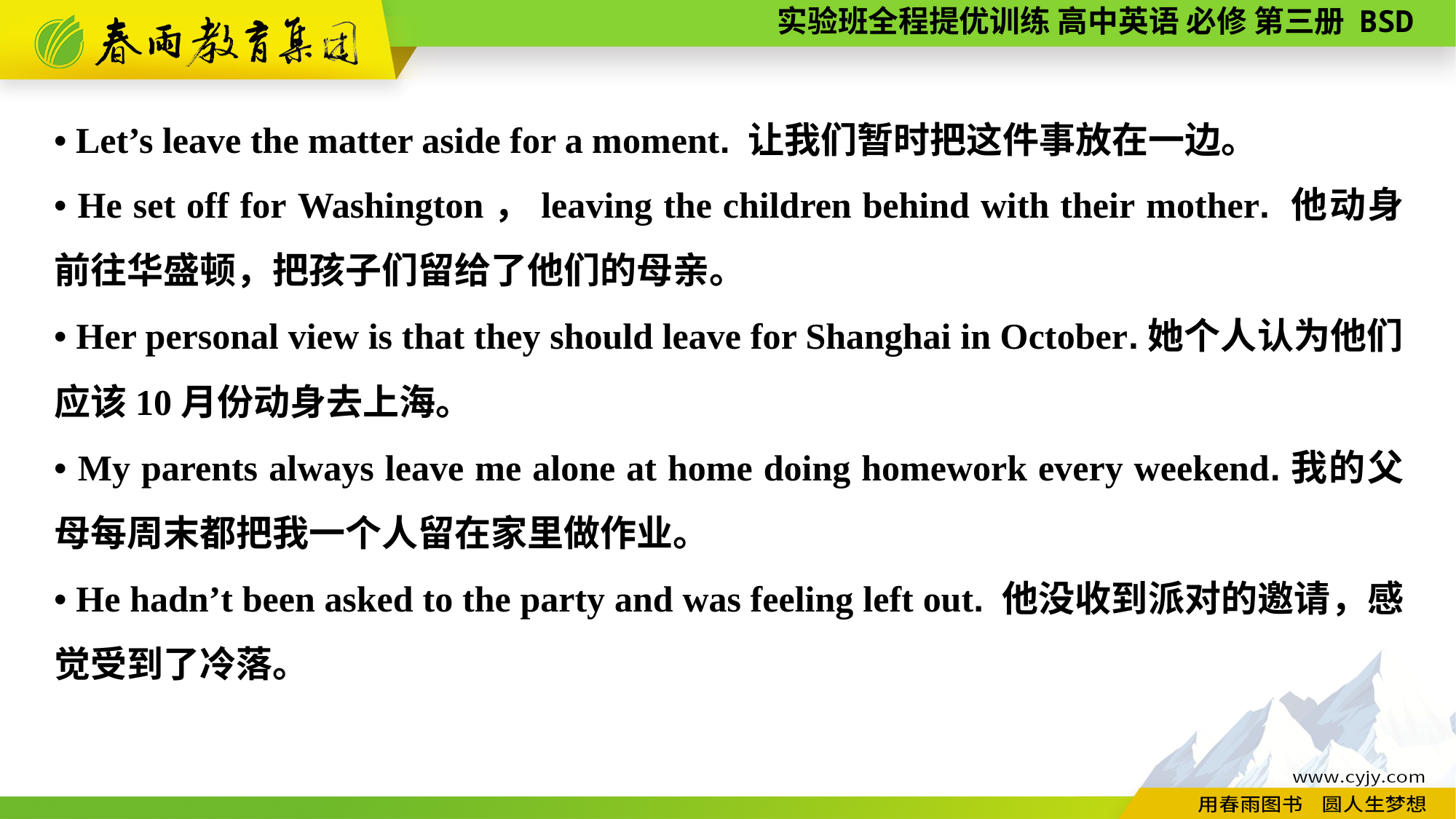

• Let’s leave the matter aside for a moment. 让我们暂时把这件事放在一边。
• He set off for Washington，leaving the children behind with their mother. 他动身前往华盛顿，把孩子们留给了他们的母亲。
• Her personal view is that they should leave for Shanghai in October.她个人认为他们应该10月份动身去上海。
• My parents always leave me alone at home doing homework every weekend.我的父母每周末都把我一个人留在家里做作业。
• He hadn’t been asked to the party and was feeling left out. 他没收到派对的邀请，感觉受到了冷落。